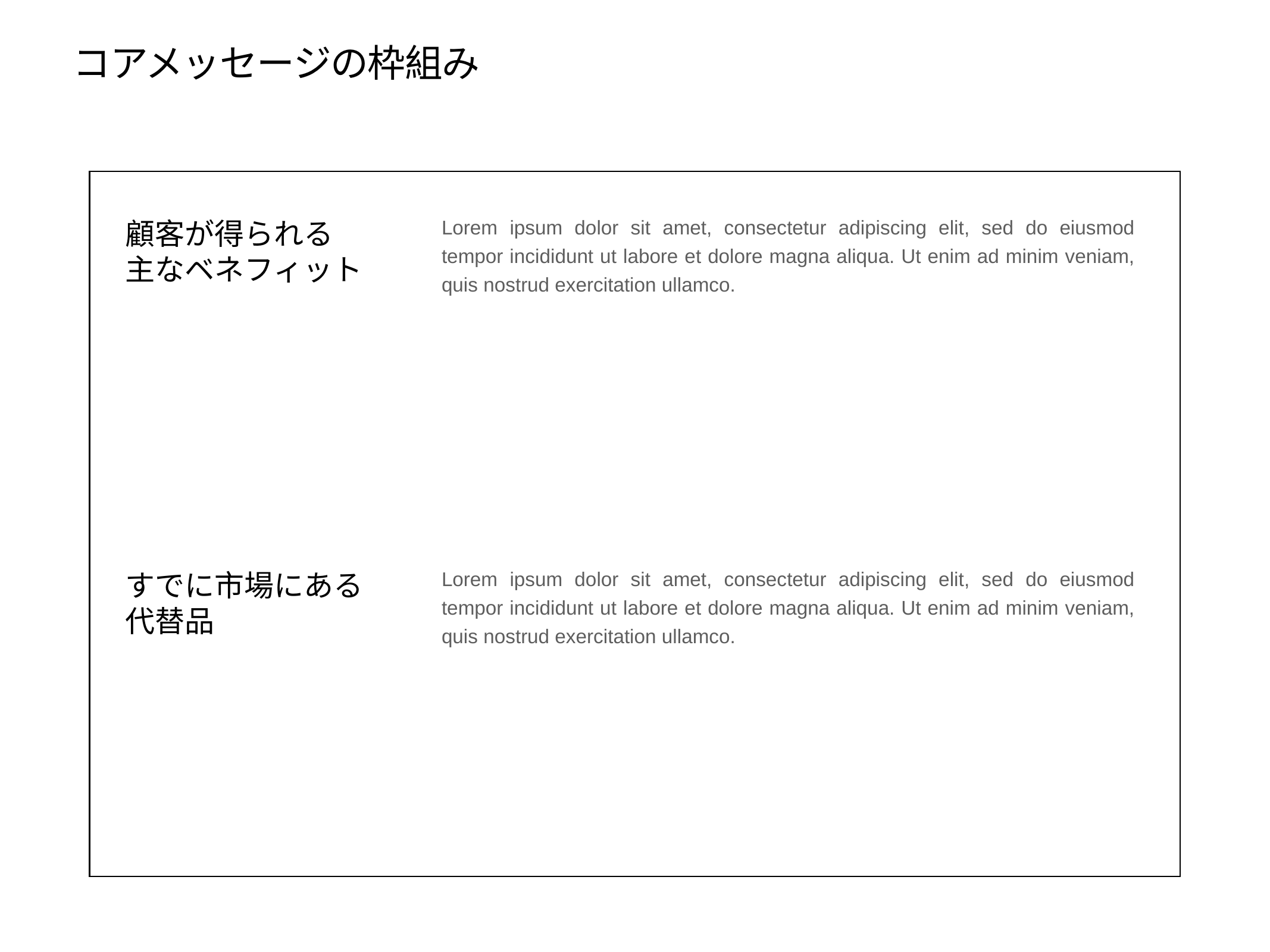

23
# コアメッセージの枠組み

Lorem ipsum dolor sit amet, consectetur adipiscing elit, sed do eiusmod tempor incididunt ut labore et dolore magna aliqua. Ut enim ad minim veniam, quis nostrud exercitation ullamco.
顧客が得られる
主なベネフィット
Lorem ipsum dolor sit amet, consectetur adipiscing elit, sed do eiusmod tempor incididunt ut labore et dolore magna aliqua. Ut enim ad minim veniam, quis nostrud exercitation ullamco.
すでに市場にある
代替品